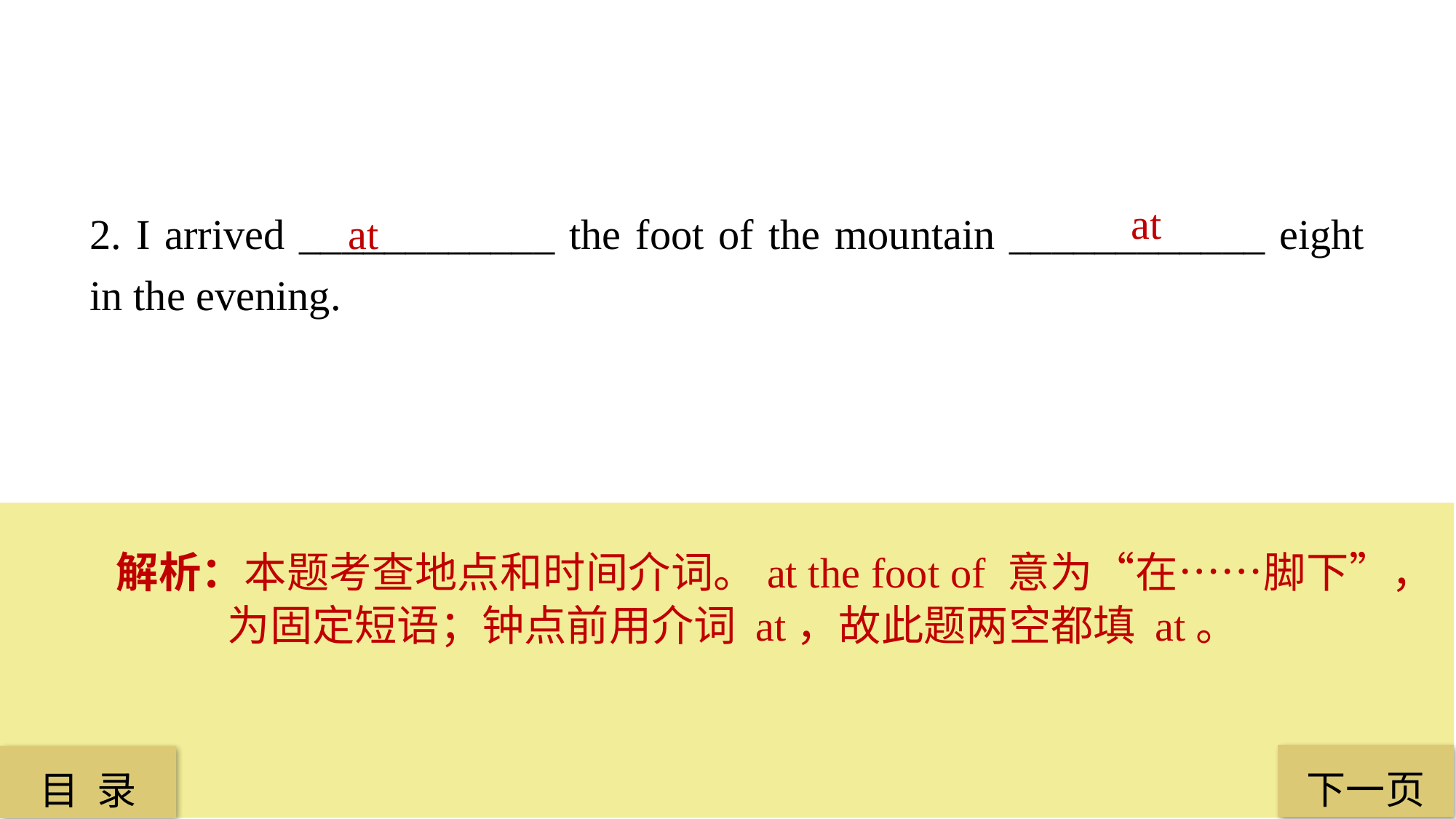

at
2. I arrived ____________ the foot of the mountain ____________ eight in the evening.
at
解析：本题考查地点和时间介词。at the foot of 意为“在……脚下”，为固定短语；钟点前用介词 at，故此题两空都填 at。